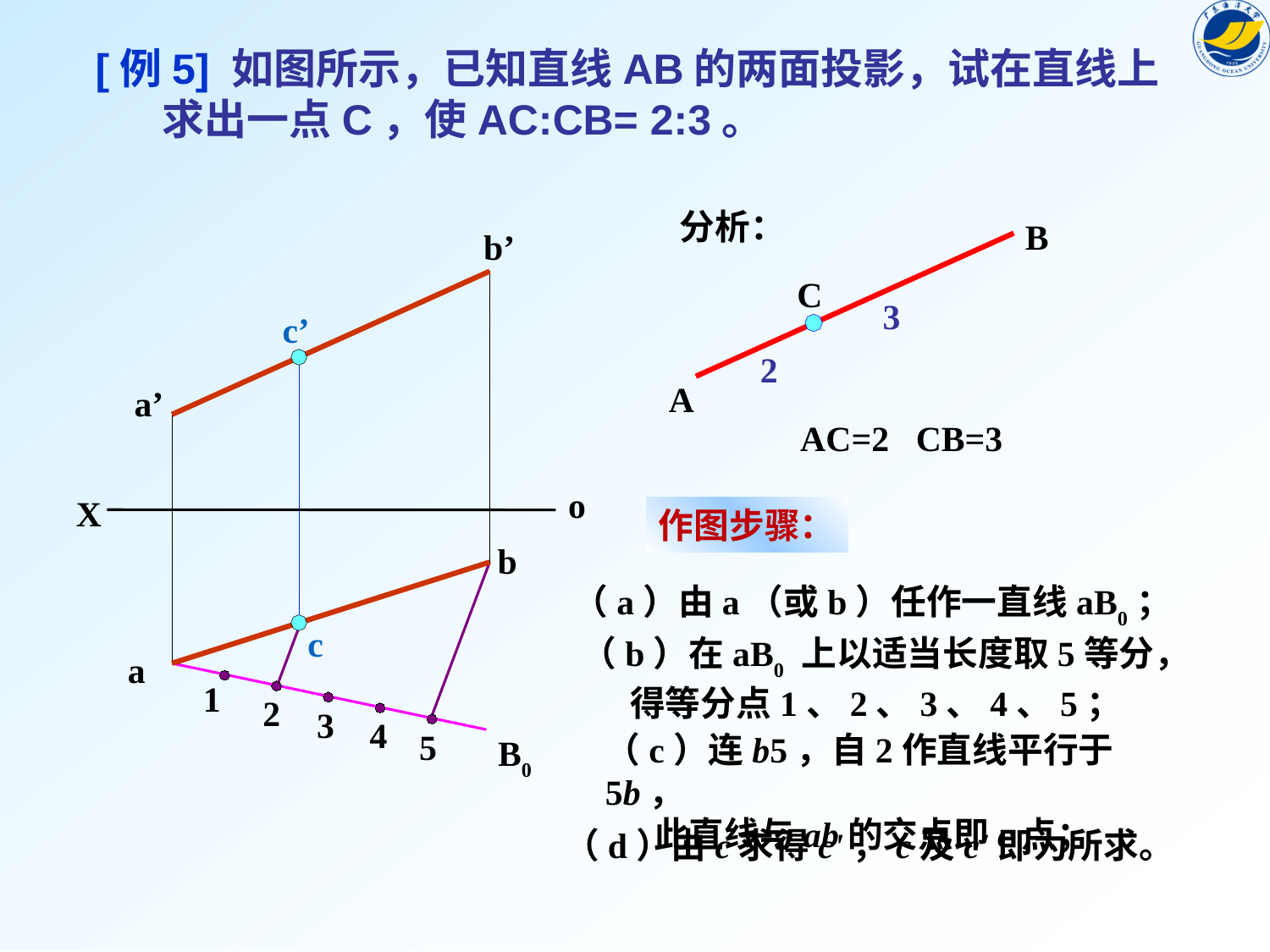

[例5] 如图所示，已知直线AB的两面投影，试在直线上
      求出一点C，使AC:CB= 2:3。
分析：
B
b’

a’
b

a

o
X

C

3
c’

2

A
AC=2   CB=3
作图步骤：

（a）由a（或b）任作一直线aB0；

c

（b）在aB0 上以适当长度取5等分，
     得等分点1、2、3、4、5；

1

2

3

4

5
（c）连b5，自2作直线平行于5b，
     此直线与ab的交点即c点；
B0
（d）由c求得c'，c及c'即为所求。